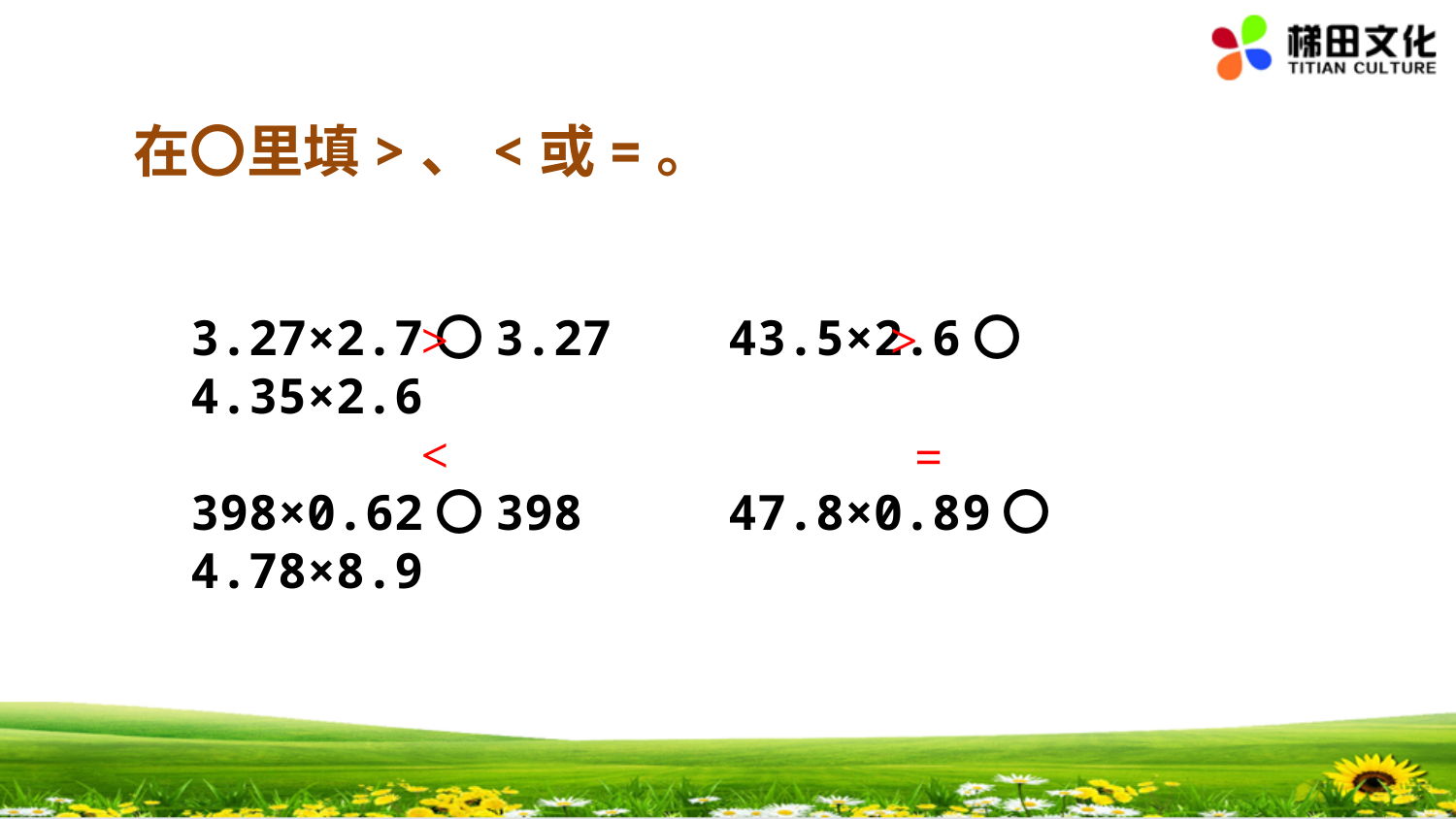

在〇里填>、<或=。
3.27×2.7〇3.27    43.5×2.6〇4.35×2.6

398×0.62〇398     47.8×0.89〇4.78×8.9
>
>
<
=